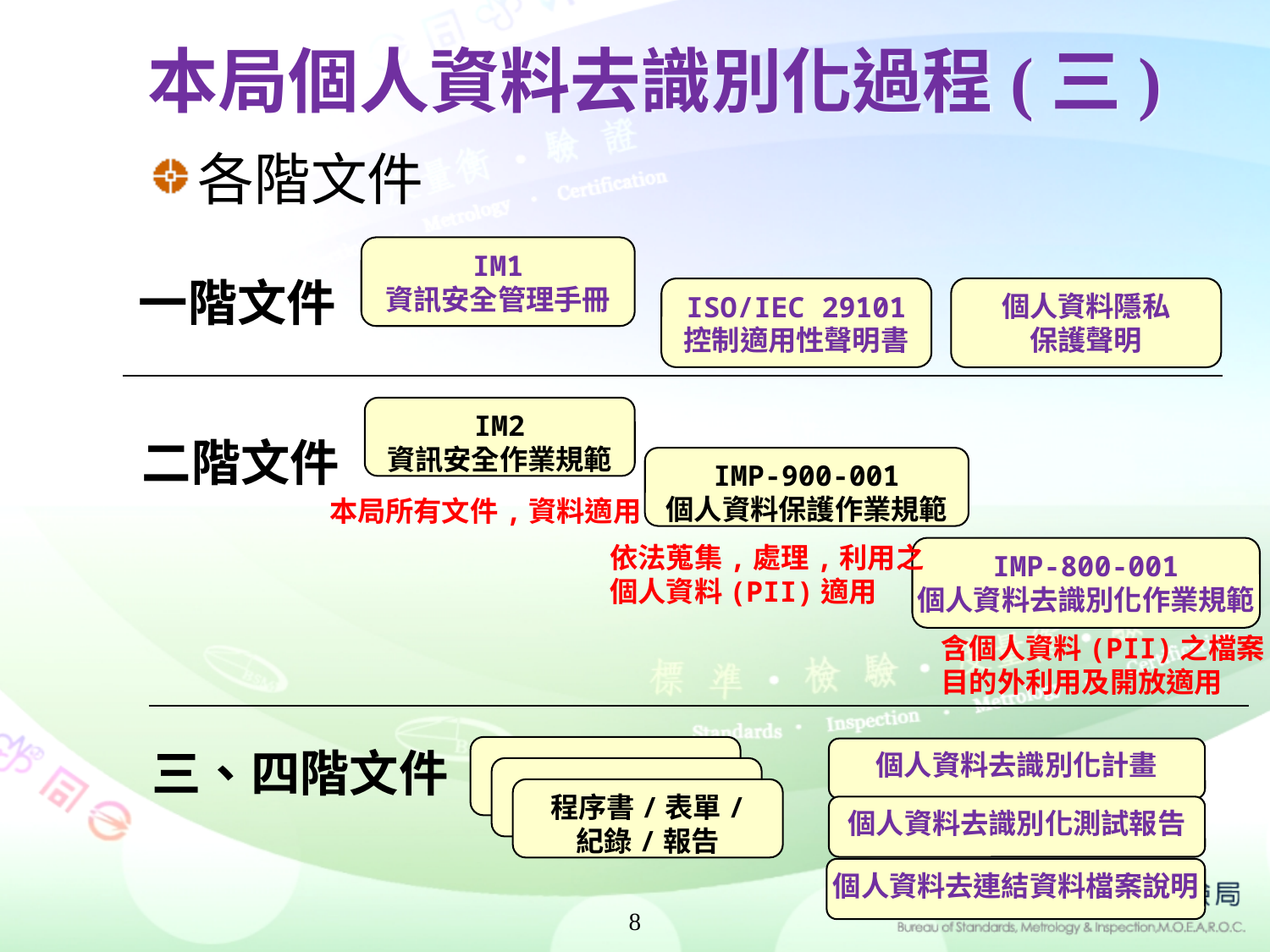

# 本局個人資料去識別化過程(三)
各階文件
IM1
資訊安全管理手冊
一階文件
個人資料隱私
保護聲明
ISO/IEC 29101
控制適用性聲明書
IM2
資訊安全作業規範
二階文件
IMP-900-001
個人資料保護作業規範
本局所有文件,資料適用
依法蒐集,處理,利用之
個人資料(PII)適用
IMP-800-001
個人資料去識別化作業規範
含個人資料(PII)之檔案
目的外利用及開放適用
三、四階文件

個人資料去識別化計畫

程序書/表單/
紀錄/報告
個人資料去識別化測試報告
個人資料去連結資料檔案說明
9